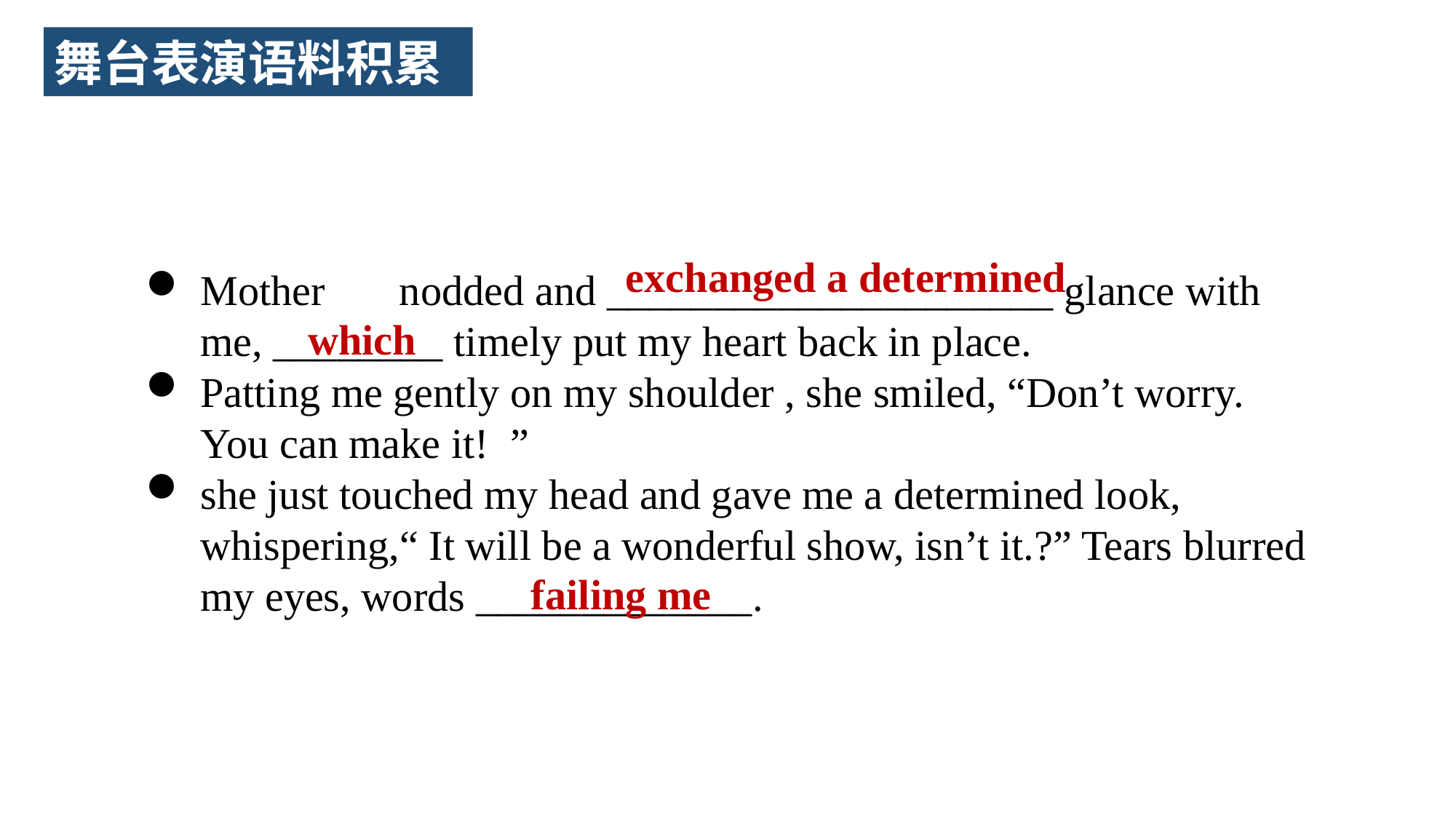

舞台表演语料积累
exchanged a determined
Mother       nodded and _____________________ glance with me, ________ timely put my heart back in place.
Patting me gently on my shoulder , she smiled, “Don’t worry. You can make it!  ”
she just touched my head and gave me a determined look, whispering,“ It will be a wonderful show, isn’t it.?” Tears blurred my eyes, words _____________.

which
 failing me